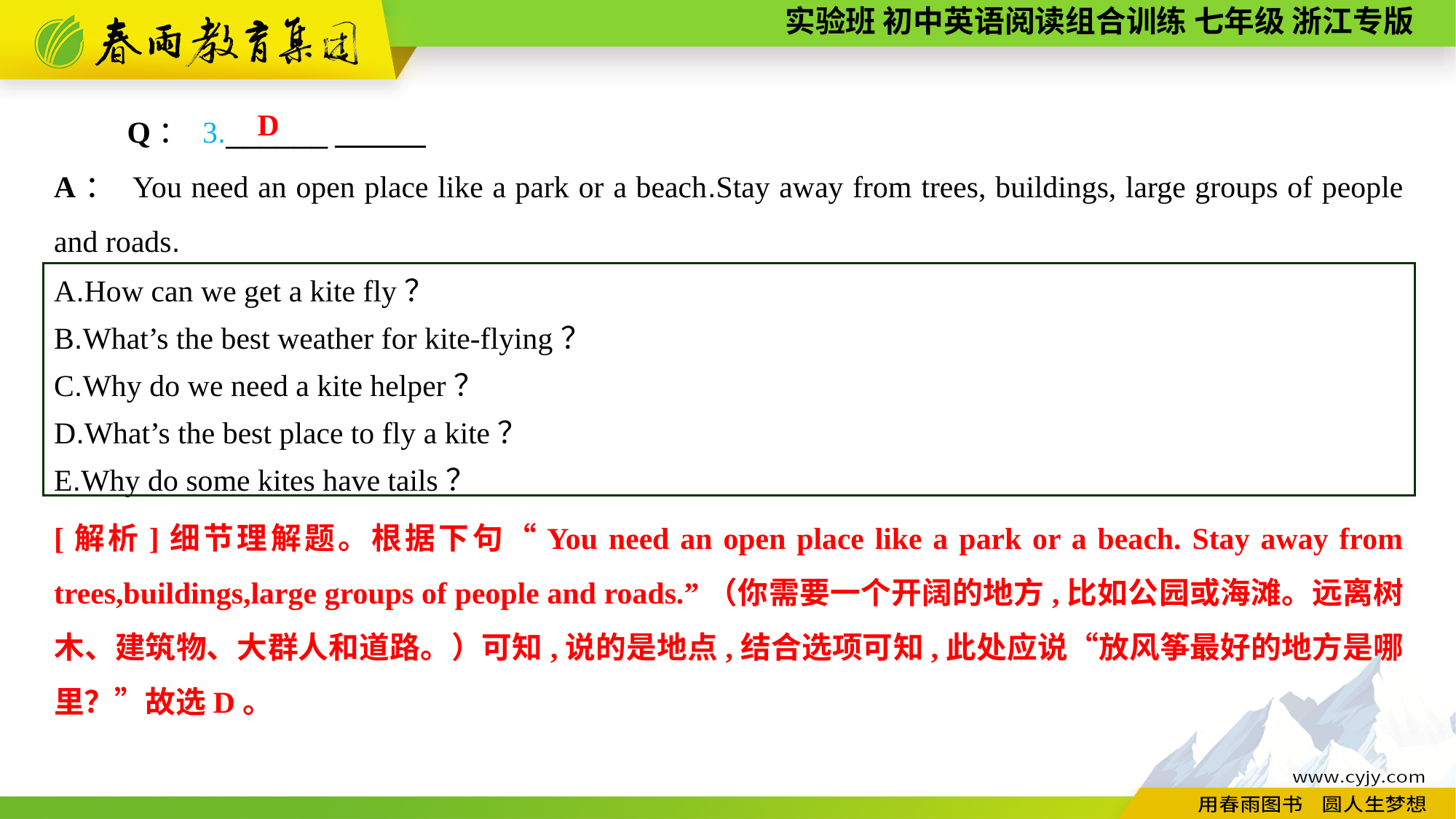

Q： 3.______
A： You need an open place like a park or a beach.Stay away from trees, buildings, large groups of people and roads.
D
A.How can we get a kite fly？
B.What’s the best weather for kite-flying？
C.Why do we need a kite helper？
D.What’s the best place to fly a kite？
E.Why do some kites have tails？

[解析]细节理解题。根据下句“You need an open place like a park or a beach. Stay away from trees,buildings,large groups of people and roads.”（你需要一个开阔的地方,比如公园或海滩。远离树木、建筑物、大群人和道路。）可知,说的是地点,结合选项可知,此处应说“放风筝最好的地方是哪里？”故选D。